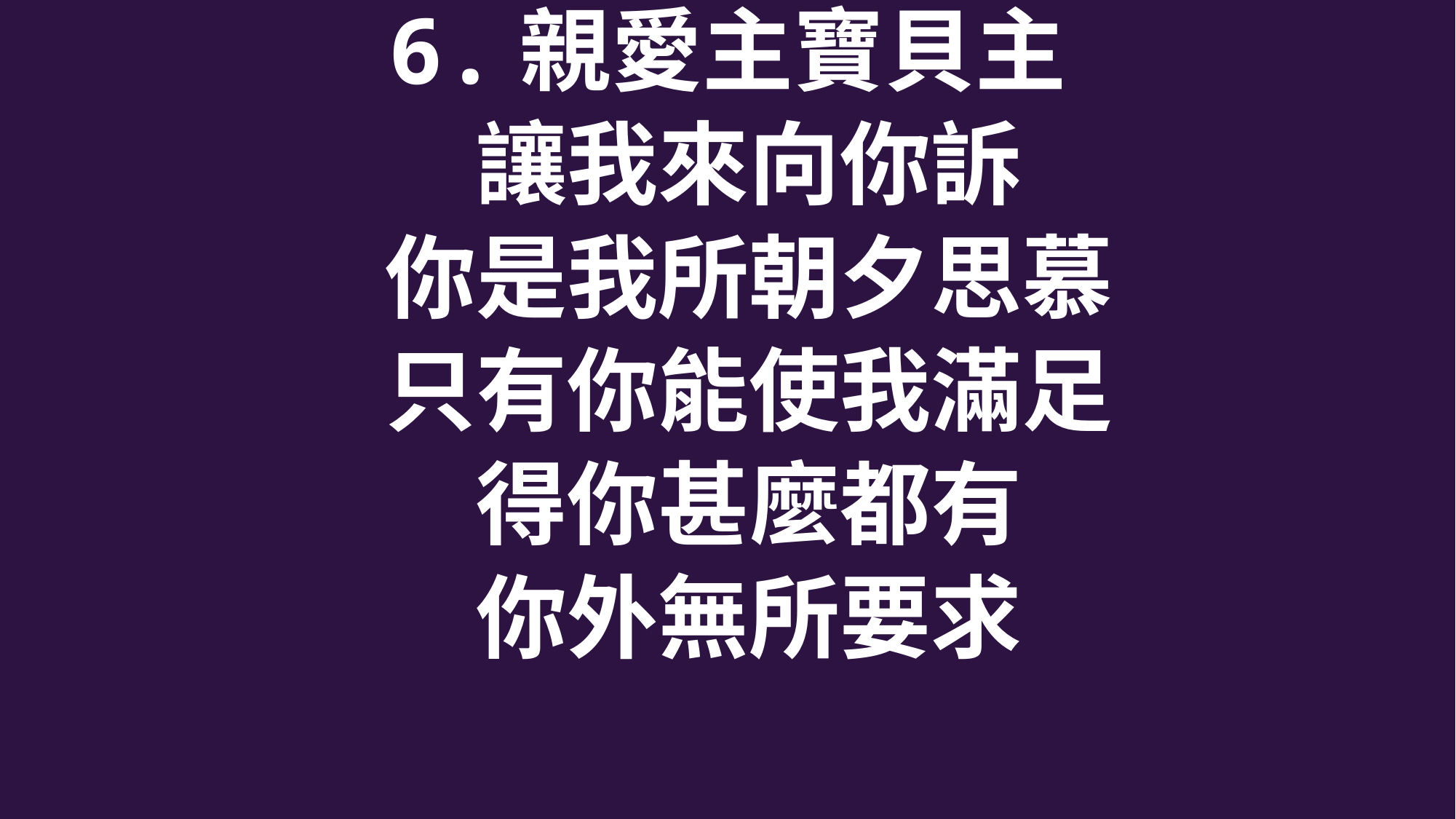

6.親愛主寶貝主
 讓我來向你訴
 你是我所朝夕思慕
 只有你能使我滿足
 得你甚麼都有
 你外無所要求